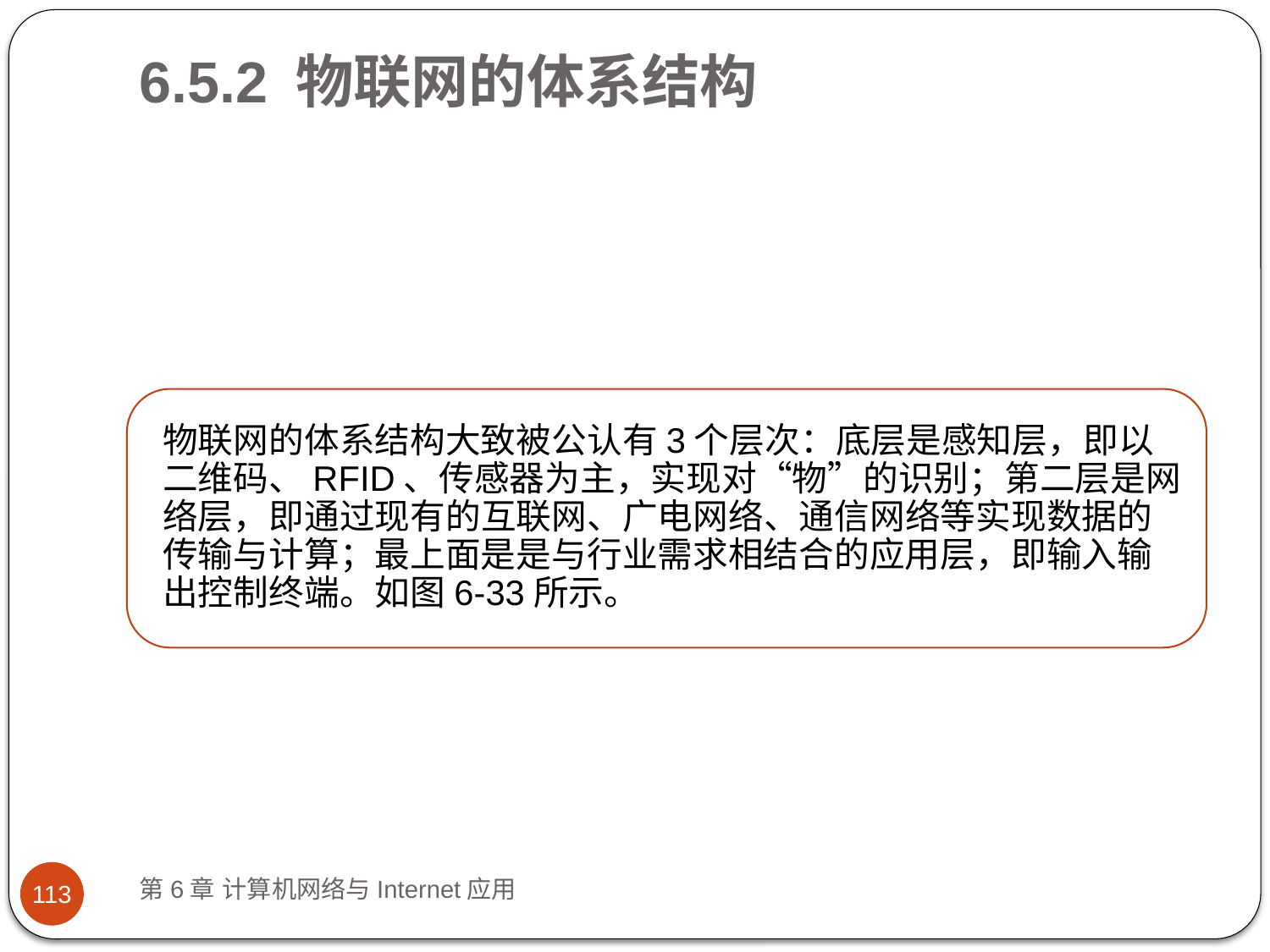

# 6.5.2 物联网的体系结构
物联网的体系结构大致被公认有3个层次：底层是感知层，即以二维码、RFID、传感器为主，实现对“物”的识别；第二层是网络层，即通过现有的互联网、广电网络、通信网络等实现数据的传输与计算；最上面是是与行业需求相结合的应用层，即输入输出控制终端。如图6-33所示。
第6章 计算机网络与Internet应用
113